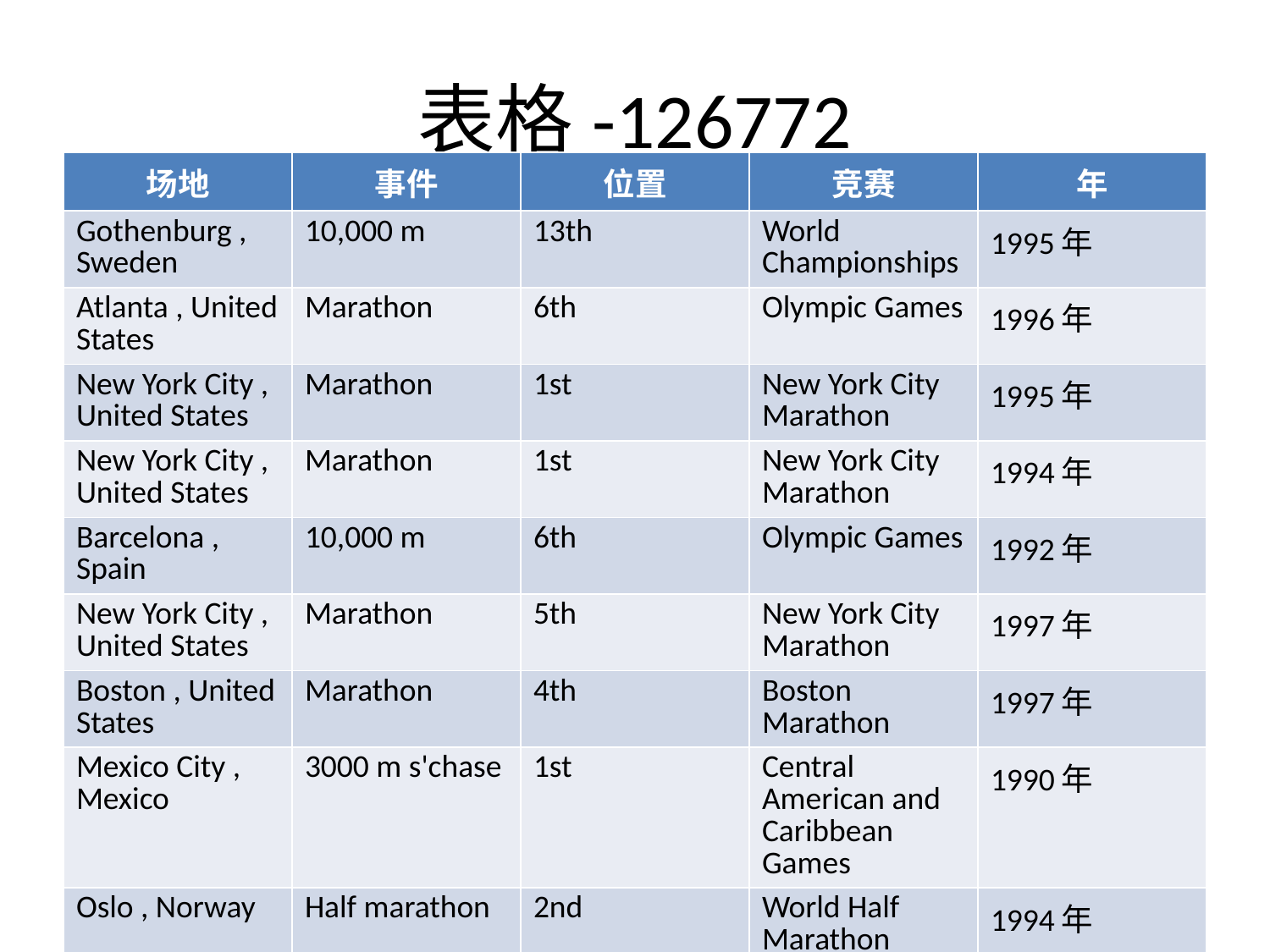

# 表格-126772
| 场地 | 事件 | 位置 | 竞赛 | 年 |
| --- | --- | --- | --- | --- |
| Gothenburg , Sweden | 10,000 m | 13th | World Championships | 1995年 |
| Atlanta , United States | Marathon | 6th | Olympic Games | 1996年 |
| New York City , United States | Marathon | 1st | New York City Marathon | 1995年 |
| New York City , United States | Marathon | 1st | New York City Marathon | 1994年 |
| Barcelona , Spain | 10,000 m | 6th | Olympic Games | 1992年 |
| New York City , United States | Marathon | 5th | New York City Marathon | 1997年 |
| Boston , United States | Marathon | 4th | Boston Marathon | 1997年 |
| Mexico City , Mexico | 3000 m s'chase | 1st | Central American and Caribbean Games | 1990年 |
| Oslo , Norway | Half marathon | 2nd | World Half Marathon Championships | 1994年 |
| Stuttgart , Germany | 10,000 m | 9th | World Championships | 1993年 |
| London , England | Marathon | 3rd | London Marathon | 1994年 |
| Havana City , Cuba | 3000 m s'chase | 6th | Pan American Games | 1991年 |